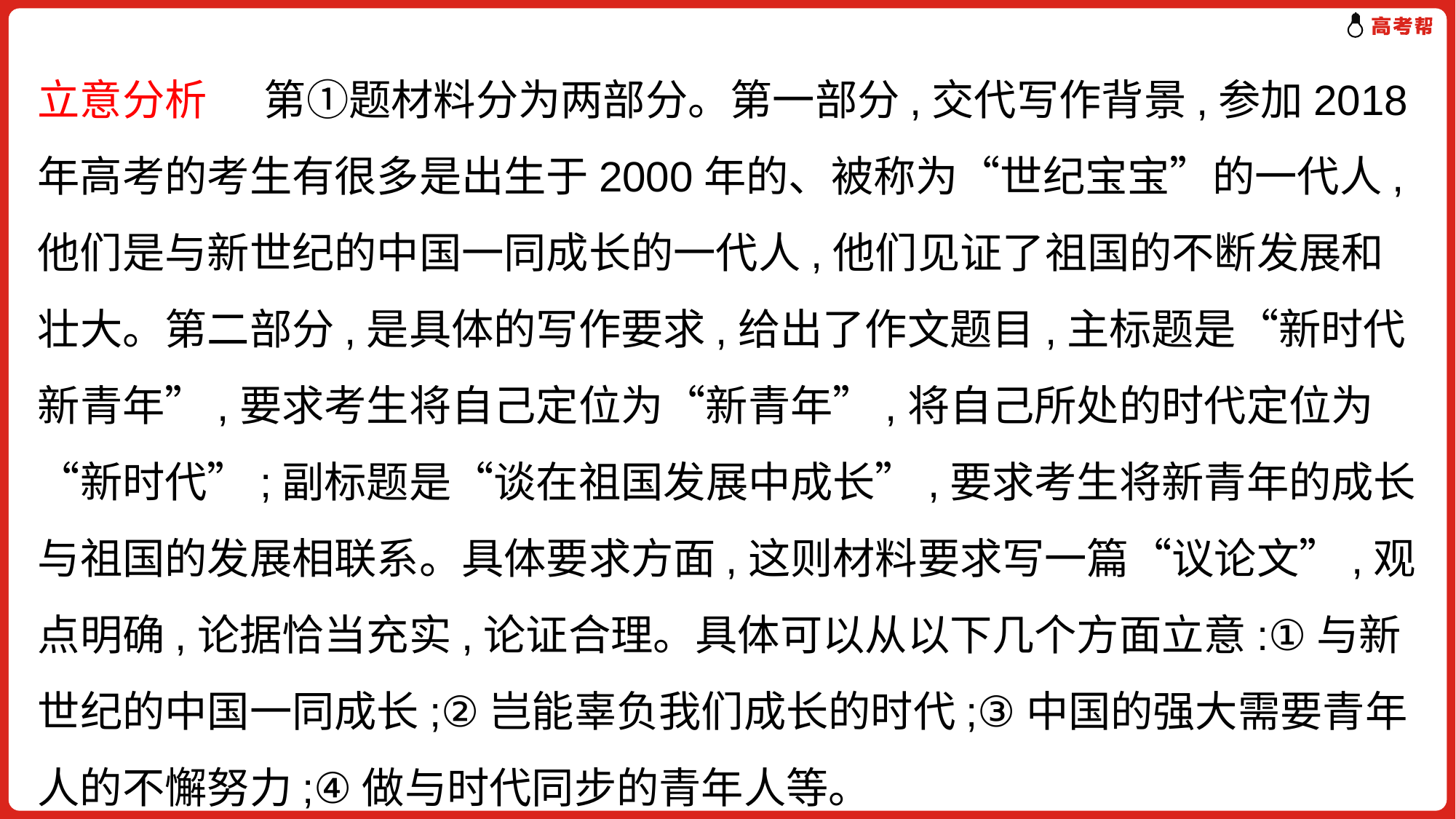

立意分析      第①题材料分为两部分。第一部分,交代写作背景,参加2018年高考的考生有很多是出生于2000年的、被称为“世纪宝宝”的一代人,他们是与新世纪的中国一同成长的一代人,他们见证了祖国的不断发展和壮大。第二部分,是具体的写作要求,给出了作文题目,主标题是“新时代新青年”,要求考生将自己定位为“新青年”,将自己所处的时代定位为“新时代”;副标题是“谈在祖国发展中成长”,要求考生将新青年的成长与祖国的发展相联系。具体要求方面,这则材料要求写一篇“议论文”,观点明确,论据恰当充实,论证合理。具体可以从以下几个方面立意:①与新世纪的中国一同成长;②岂能辜负我们成长的时代;③中国的强大需要青年人的不懈努力;④做与时代同步的青年人等。